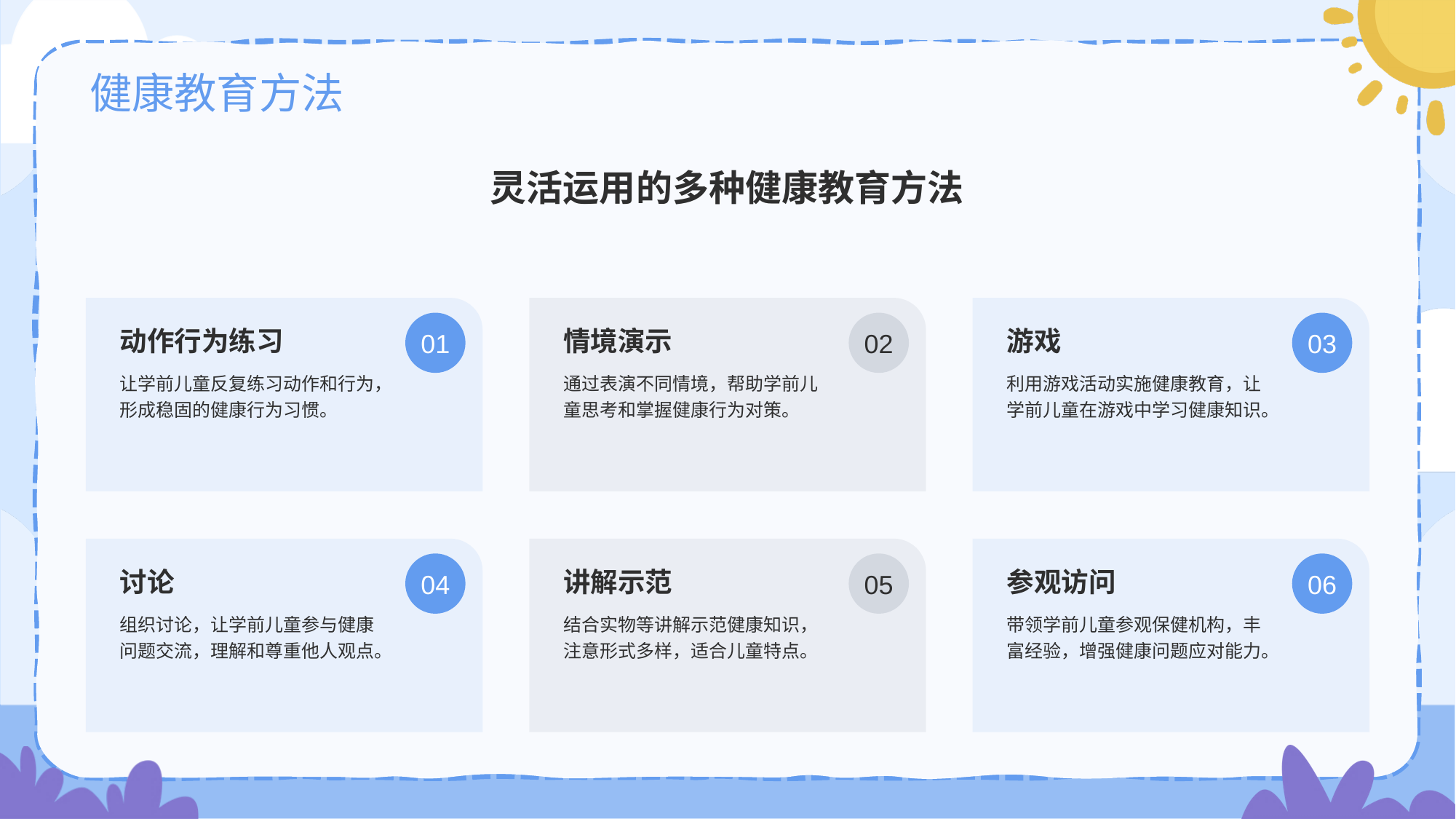

# 健康教育方法
灵活运用的多种健康教育方法

01
动作行为练习
让学前儿童反复练习动作和行为，形成稳固的健康行为习惯。

02
情境演示
通过表演不同情境，帮助学前儿童思考和掌握健康行为对策。

03
游戏
利用游戏活动实施健康教育，让学前儿童在游戏中学习健康知识。

04
讨论
组织讨论，让学前儿童参与健康问题交流，理解和尊重他人观点。

05
讲解示范
结合实物等讲解示范健康知识，注意形式多样，适合儿童特点。

06
参观访问
带领学前儿童参观保健机构，丰富经验，增强健康问题应对能力。